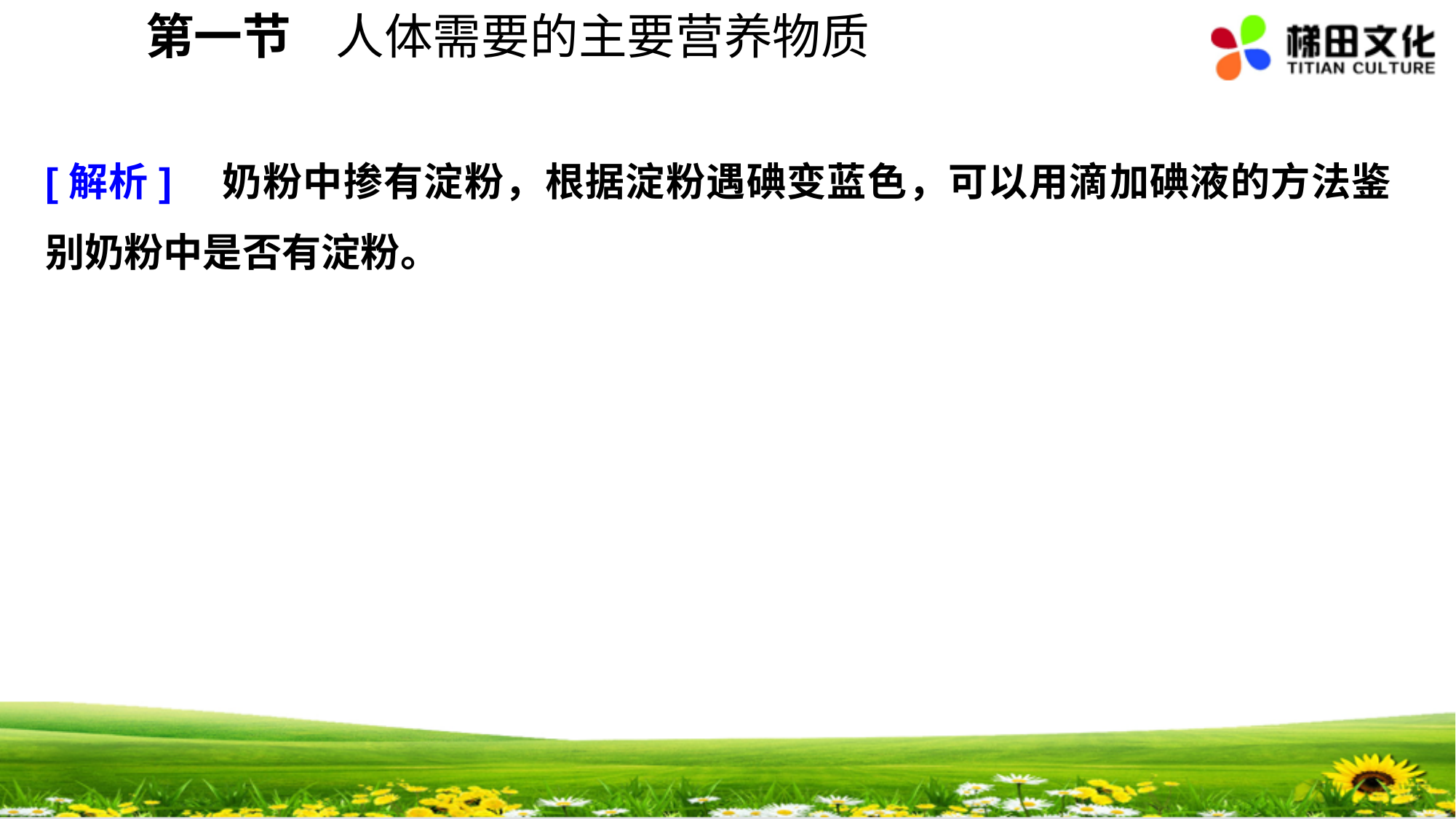

第一节    人体需要的主要营养物质
[解析]　奶粉中掺有淀粉，根据淀粉遇碘变蓝色，可以用滴加碘液的方法鉴别奶粉中是否有淀粉。